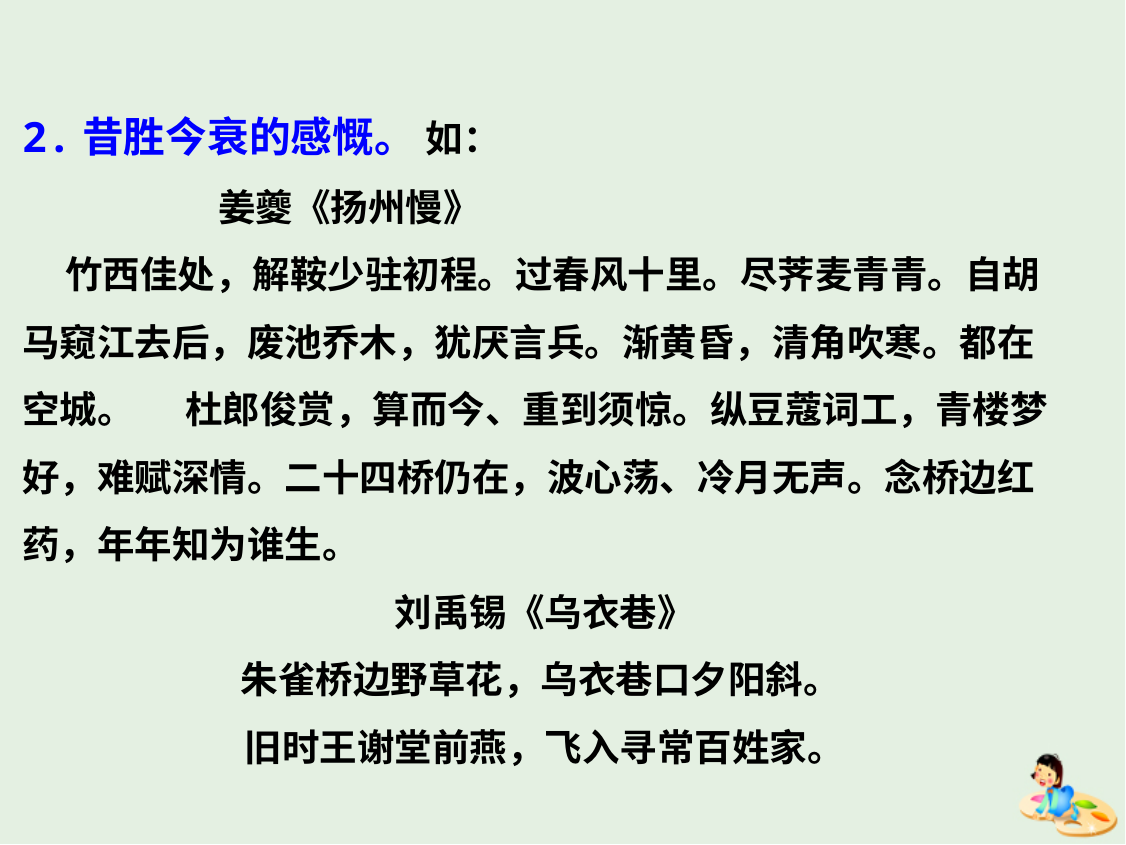

2.昔胜今衰的感慨。 如：
                      姜夔《扬州慢》
    竹西佳处，解鞍少驻初程。过春风十里。尽荠麦青青。自胡马窥江去后，废池乔木，犹厌言兵。渐黄昏，清角吹寒。都在空城。      杜郎俊赏，算而今、重到须惊。纵豆蔻词工，青楼梦好，难赋深情。二十四桥仍在，波心荡、冷月无声。念桥边红药，年年知为谁生。
刘禹锡《乌衣巷》
朱雀桥边野草花，乌衣巷口夕阳斜。
旧时王谢堂前燕，飞入寻常百姓家。